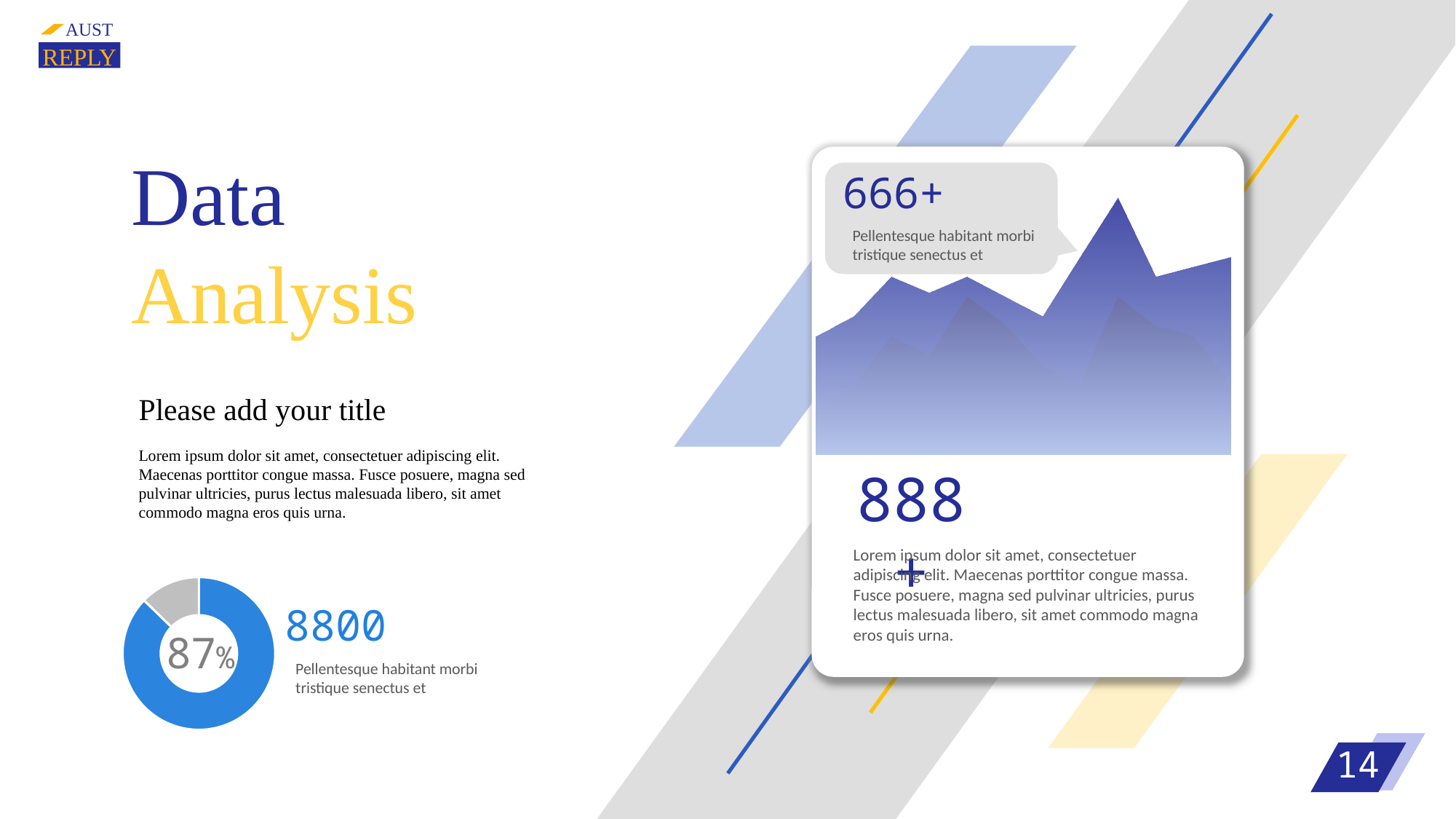

AUST

REPLY

Data
Analysis

666+

### Chart

| Category | 数据1 | 数据2 |
|---|---|---|
Pellentesque habitant morbi tristique senectus et
888+
Lorem ipsum dolor sit amet, consectetuer adipiscing elit. Maecenas porttitor congue massa. Fusce posuere, magna sed pulvinar ultricies, purus lectus malesuada libero, sit amet commodo magna eros quis urna.

Please add your title
Lorem ipsum dolor sit amet, consectetuer adipiscing elit. Maecenas porttitor congue massa. Fusce posuere, magna sed pulvinar ultricies, purus lectus malesuada libero, sit amet commodo magna eros quis urna.

### Chart

| Category | 销售额 |
|---|---|
| 第一季度 | 8.2 |
|  | None |
|  | None |
| 第四季度 | 1.2 |
8800
Pellentesque habitant morbi tristique senectus et

14